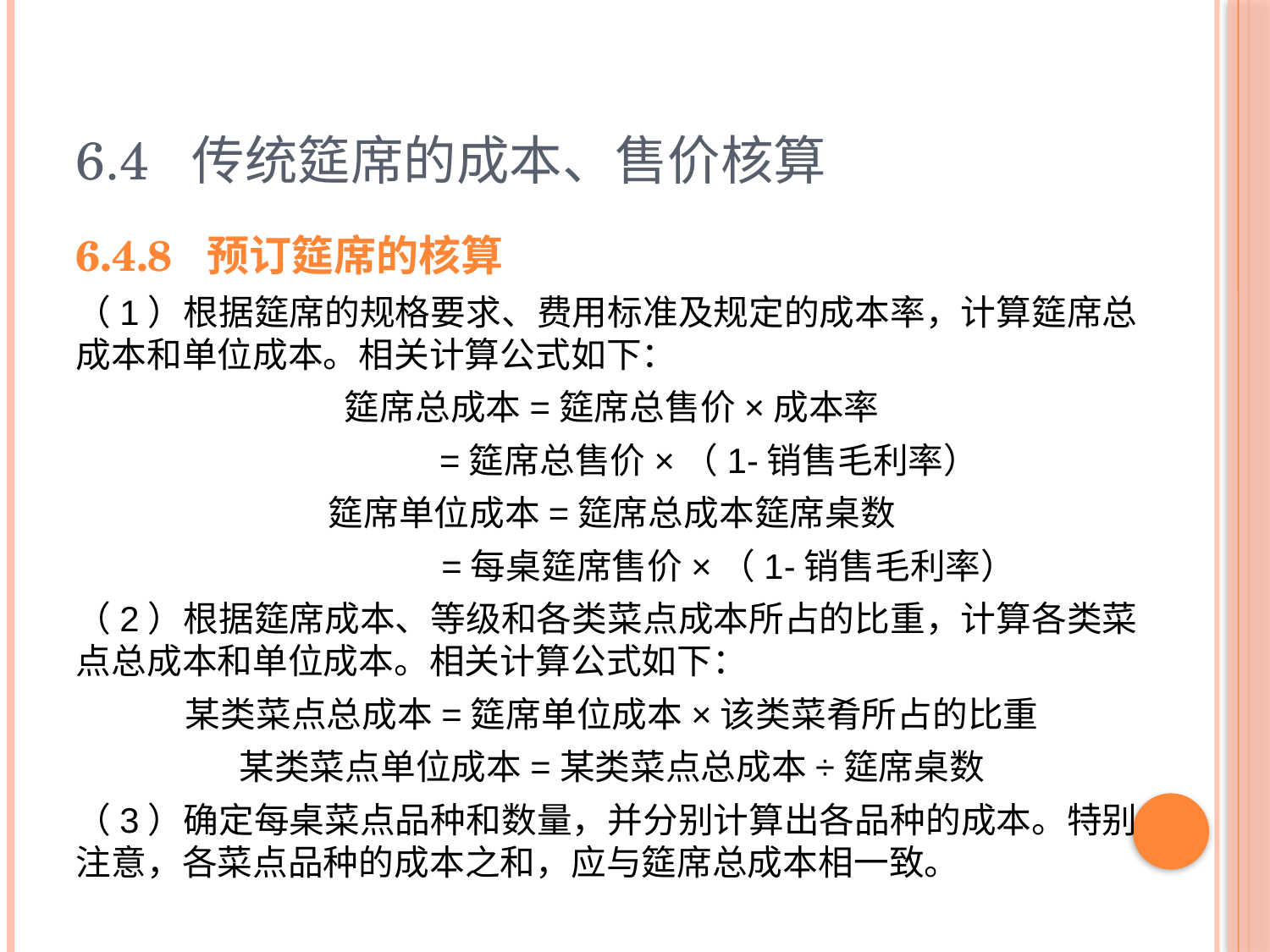

# 6.4  传统筵席的成本、售价核算
6.4.8  预订筵席的核算
（1）根据筵席的规格要求、费用标准及规定的成本率，计算筵席总成本和单位成本。相关计算公式如下：
筵席总成本=筵席总售价×成本率
                    =筵席总售价×（1-销售毛利率）
筵席单位成本=筵席总成本筵席桌数
                        =每桌筵席售价×（1-销售毛利率）
（2）根据筵席成本、等级和各类菜点成本所占的比重，计算各类菜点总成本和单位成本。相关计算公式如下：
某类菜点总成本=筵席单位成本×该类菜肴所占的比重
某类菜点单位成本=某类菜点总成本÷筵席桌数
（3）确定每桌菜点品种和数量，并分别计算出各品种的成本。特别注意，各菜点品种的成本之和，应与筵席总成本相一致。